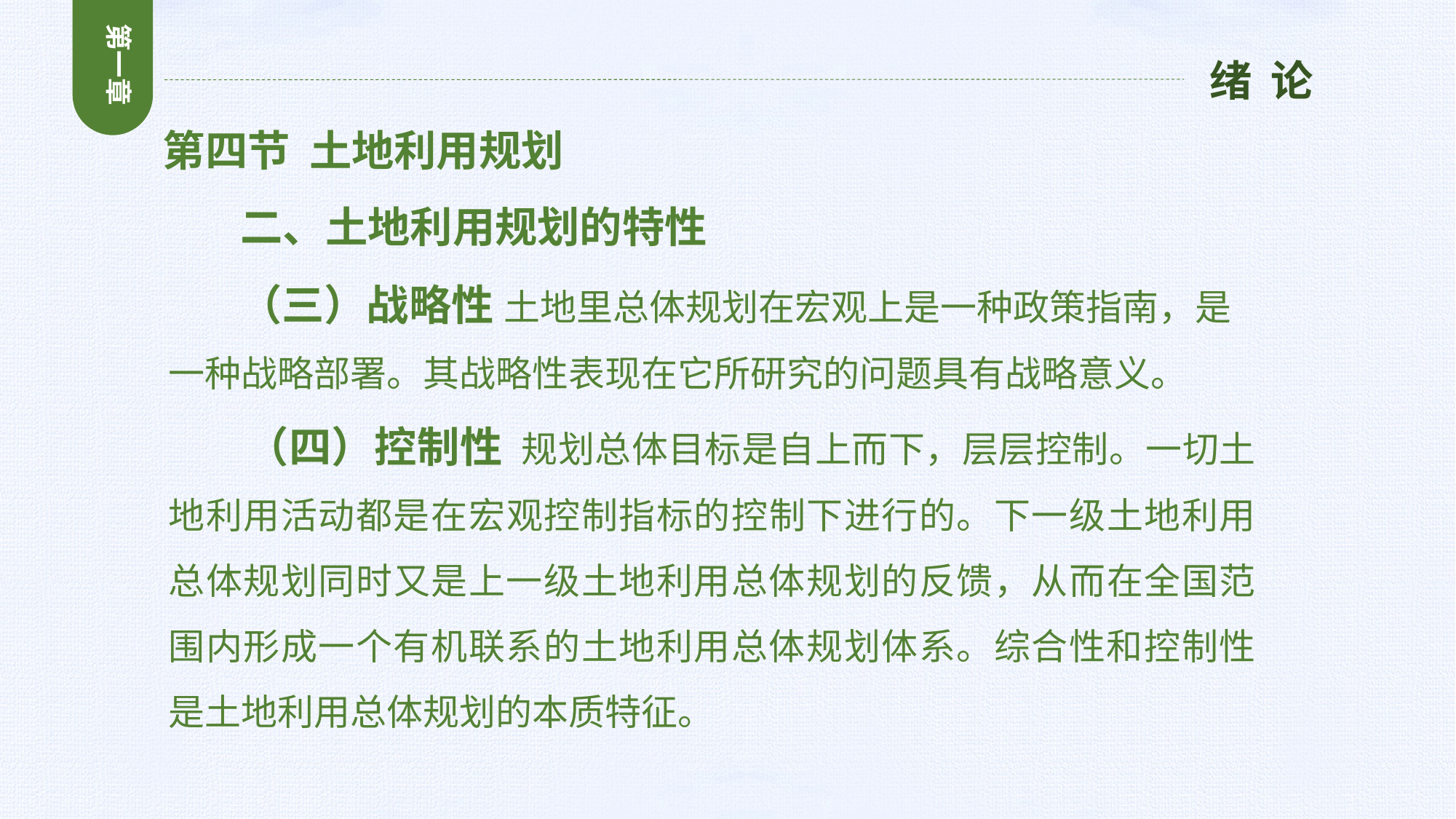

第一章
绪  论
第四节  土地利用规划
       二、土地利用规划的特性

       （三）战略性 土地里总体规划在宏观上是一种政策指南，是一种战略部署。其战略性表现在它所研究的问题具有战略意义。
        （四）控制性  规划总体目标是自上而下，层层控制。一切土地利用活动都是在宏观控制指标的控制下进行的。下一级土地利用总体规划同时又是上一级土地利用总体规划的反馈，从而在全国范围内形成一个有机联系的土地利用总体规划体系。综合性和控制性是土地利用总体规划的本质特征。